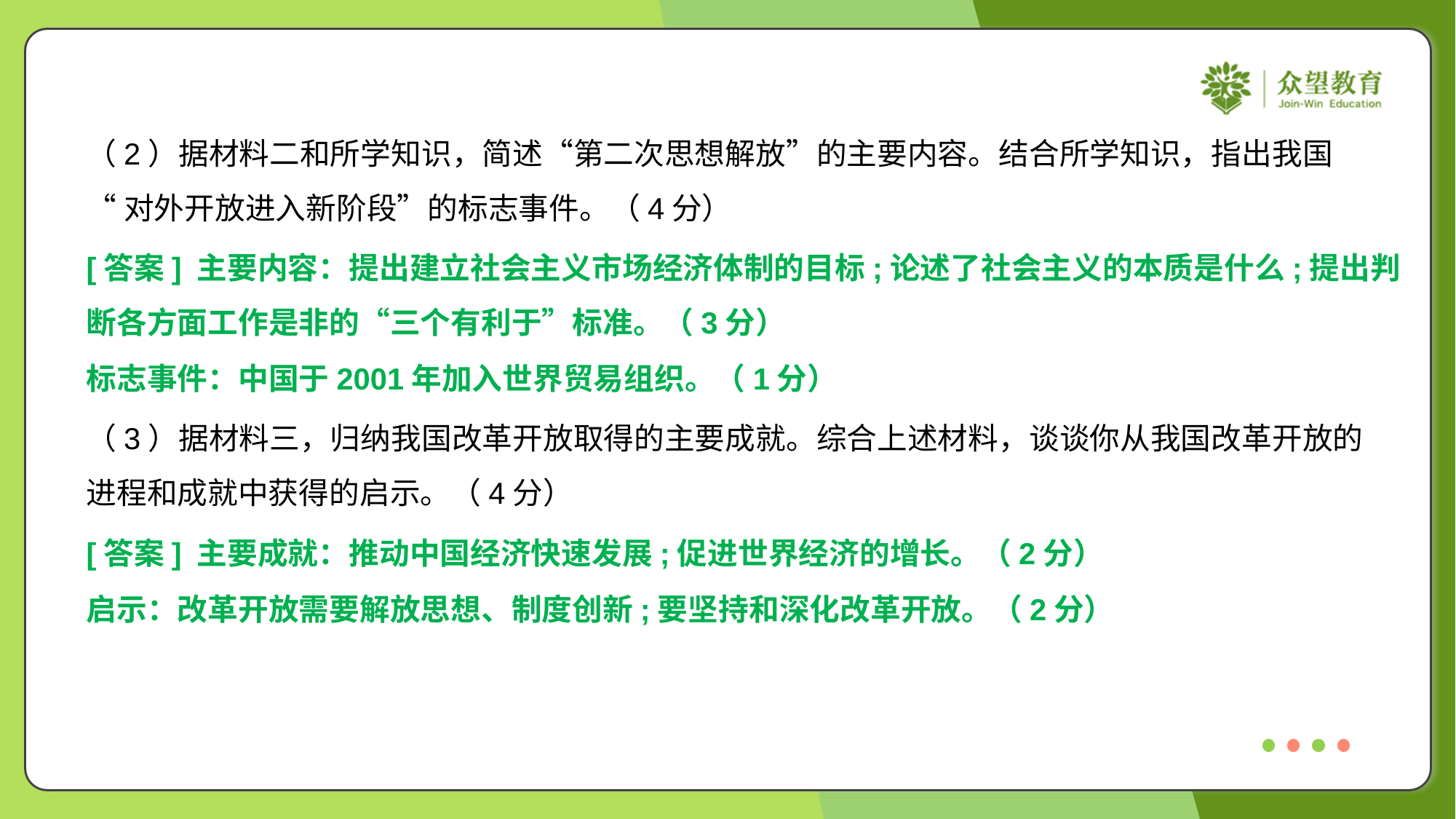

（2）据材料二和所学知识，简述“第二次思想解放”的主要内容。结合所学知识，指出我国
“对外开放进入新阶段”的标志事件。（4分）
[答案] 主要内容：提出建立社会主义市场经济体制的目标;论述了社会主义的本质是什么;提出判
断各方面工作是非的“三个有利于”标准。（3分）
标志事件：中国于2001年加入世界贸易组织。（1分）
（3）据材料三，归纳我国改革开放取得的主要成就。综合上述材料，谈谈你从我国改革开放的
进程和成就中获得的启示。（4分）
[答案] 主要成就：推动中国经济快速发展;促进世界经济的增长。（2分）
启示：改革开放需要解放思想、制度创新;要坚持和深化改革开放。（2分）